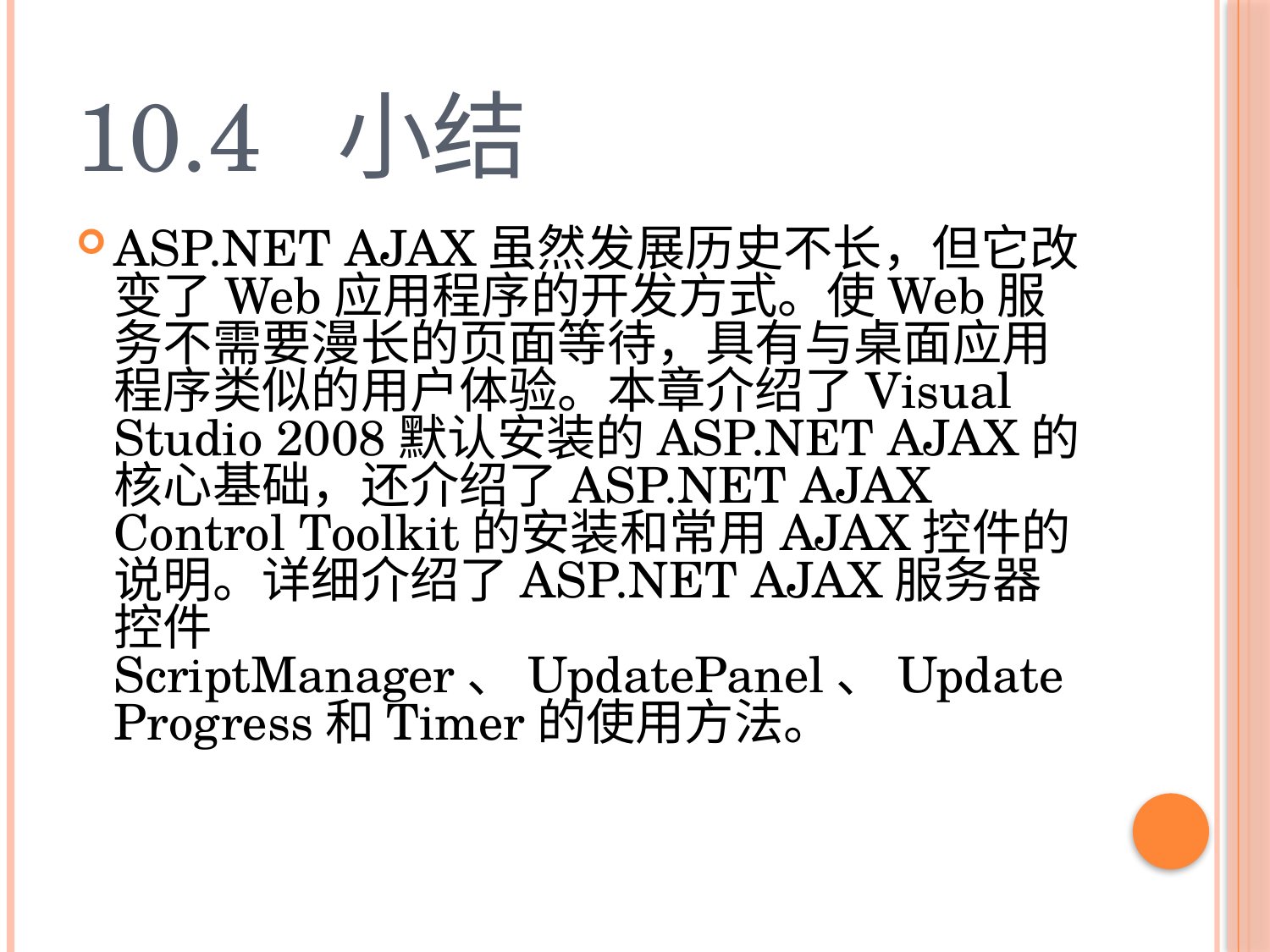

# 10.4  小结
ASP.NET AJAX虽然发展历史不长，但它改变了Web应用程序的开发方式。使Web服务不需要漫长的页面等待，具有与桌面应用程序类似的用户体验。本章介绍了Visual Studio 2008默认安装的ASP.NET AJAX的核心基础，还介绍了ASP.NET AJAX Control Toolkit的安装和常用AJAX控件的说明。详细介绍了ASP.NET AJAX服务器控件ScriptManager、UpdatePanel、UpdateProgress和Timer的使用方法。
33